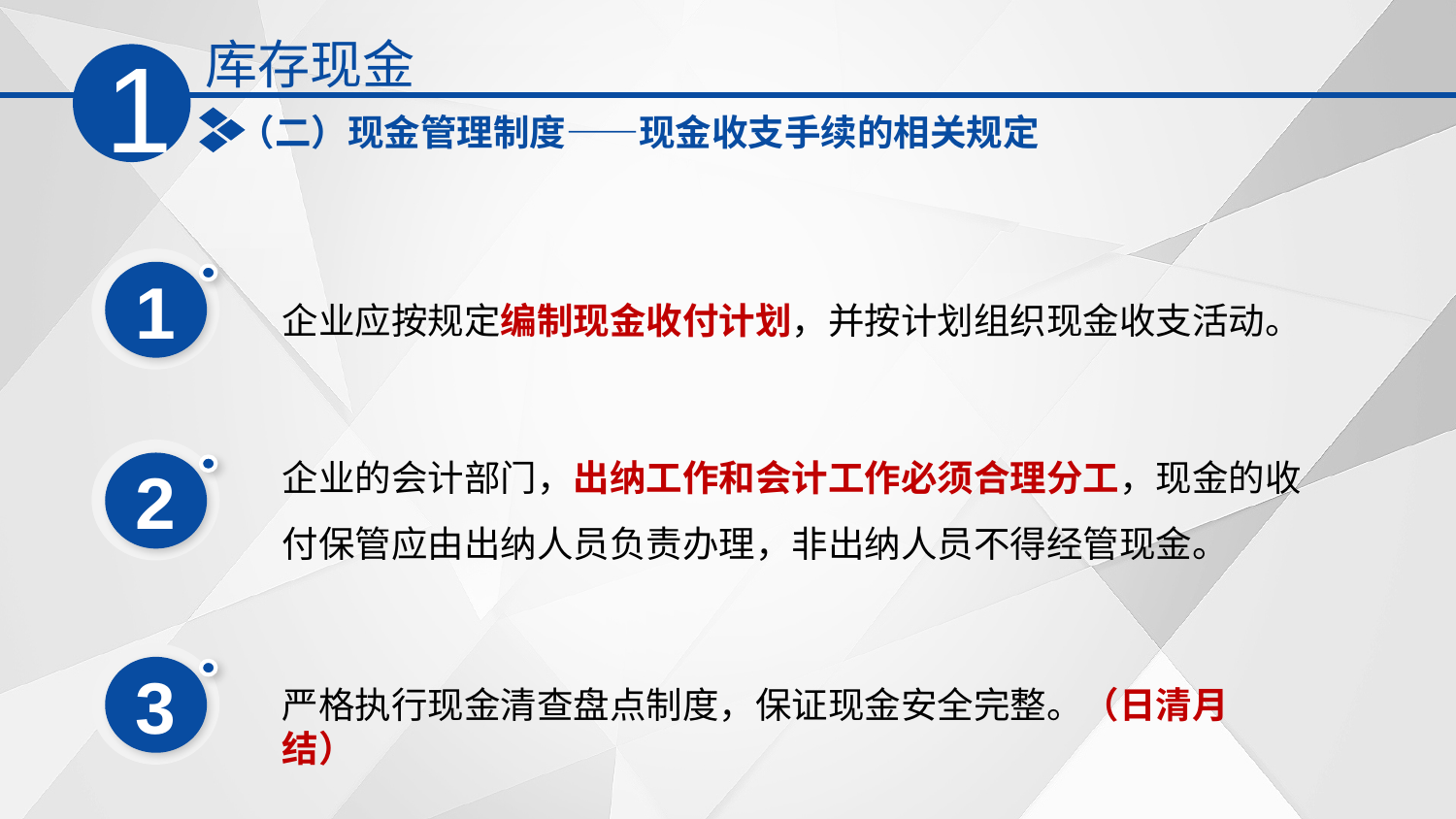

库存现金
1

（二）现金管理制度——现金收支手续的相关规定

1

企业应按规定编制现金收付计划，并按计划组织现金收支活动。
企业的会计部门，出纳工作和会计工作必须合理分工，现金的收付保管应由出纳人员负责办理，非出纳人员不得经管现金。

2

3

严格执行现金清查盘点制度，保证现金安全完整。（日清月结）